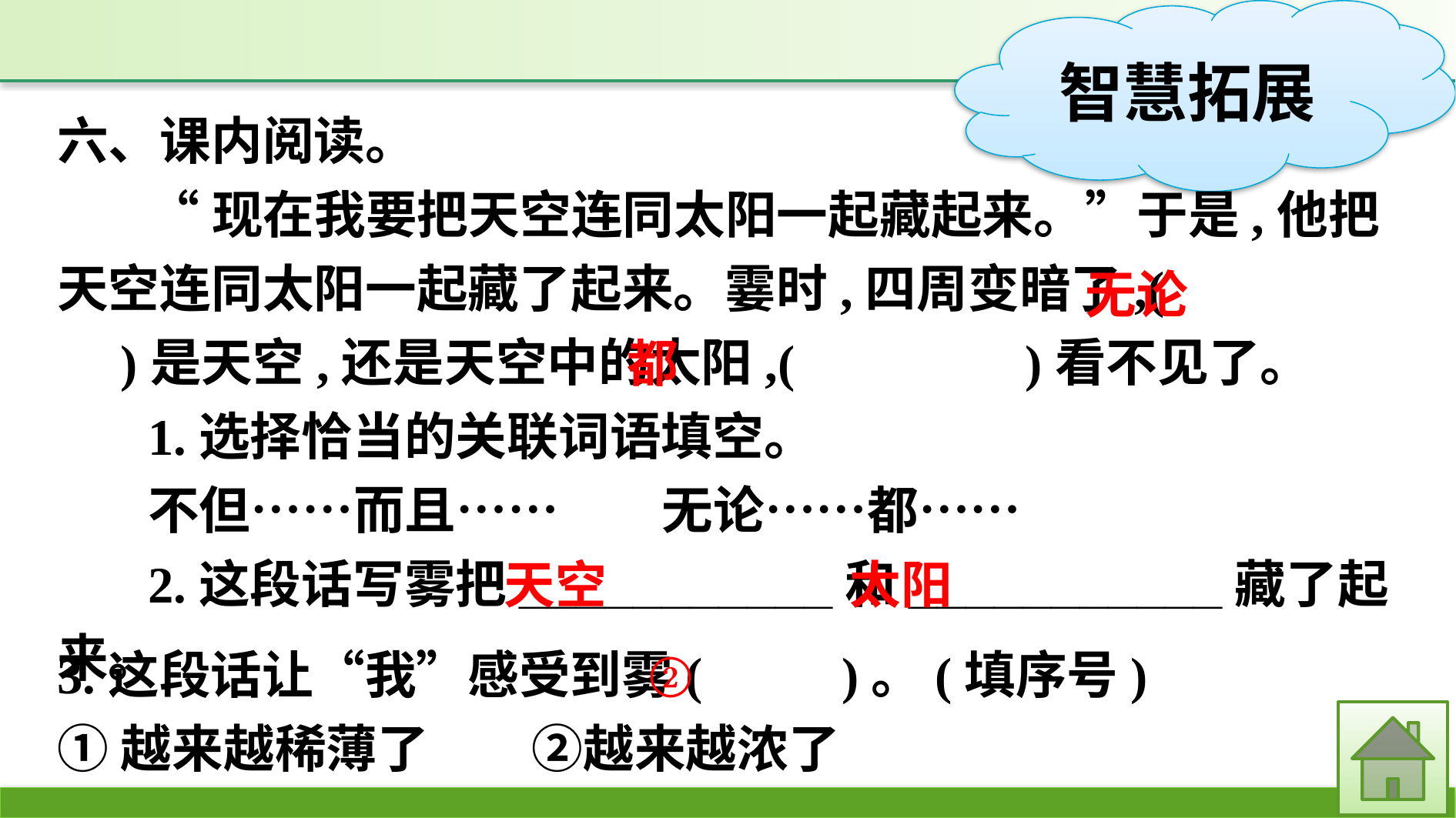

六、课内阅读。
“现在我要把天空连同太阳一起藏起来。”于是,他把天空连同太阳一起藏了起来。霎时,四周变暗了,(　　　　)是天空,还是天空中的太阳,(　　　　)看不见了。
1.选择恰当的关联词语填空。
不但……而且……　　无论……都……
2.这段话写雾把___________和___________藏了起来。
无论
都
天空
太阳
3.这段话让“我”感受到雾(　　 )。(填序号)
①越来越稀薄了　　②越来越浓了
②